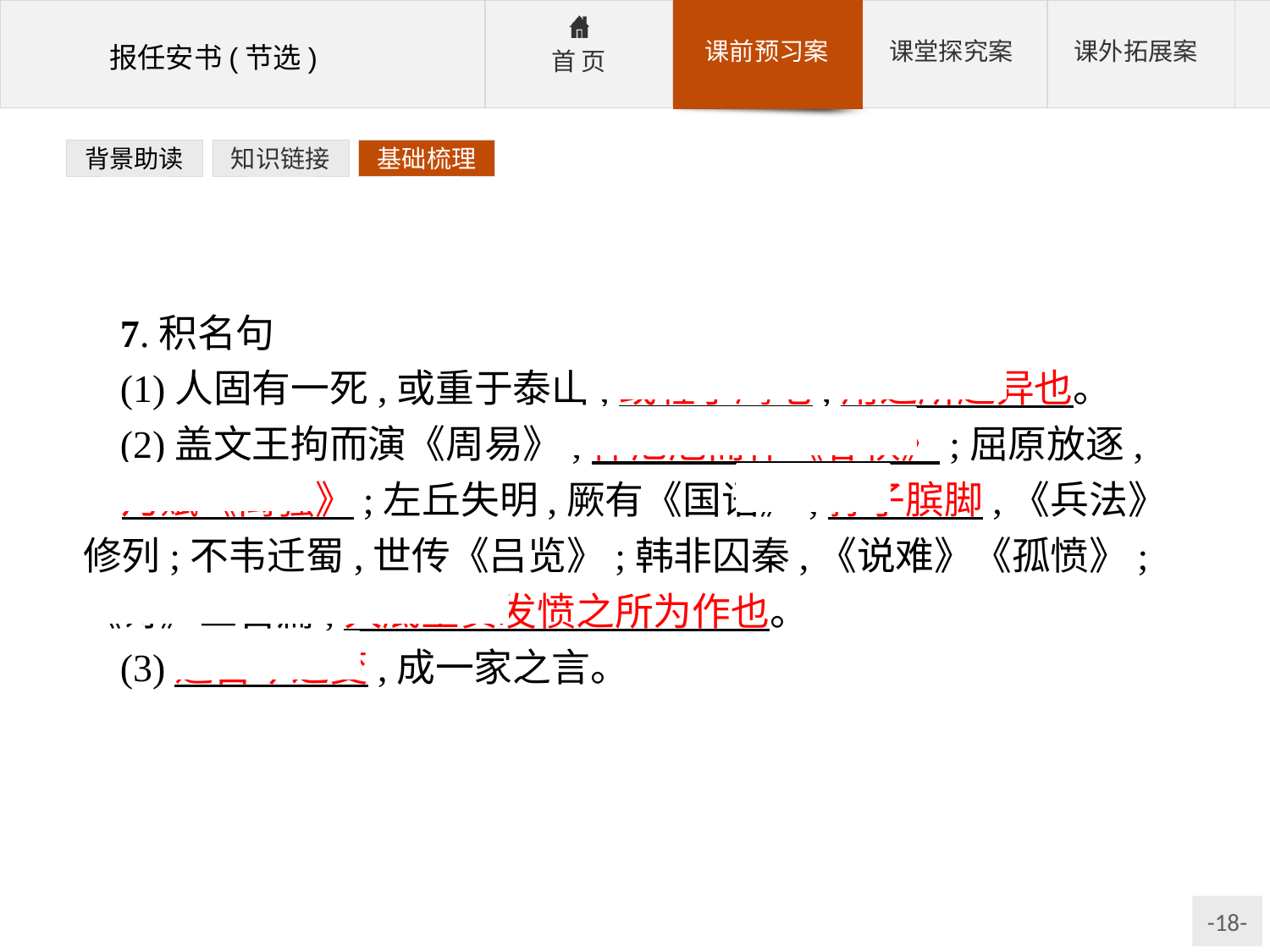

背景助读
知识链接
基础梳理
7.积名句
(1)人固有一死,或重于泰山,或轻于鸿毛,用之所趋异也。
(2)盖文王拘而演《周易》;仲尼厄而作《春秋》;屈原放逐,        乃赋《离骚》;左丘失明,厥有《国语》;孙子膑脚,《兵法》修列;不韦迁蜀,世传《吕览》;韩非囚秦,《说难》《孤愤》;《诗》三百篇,大底圣贤发愤之所为作也。
(3)通古今之变,成一家之言。